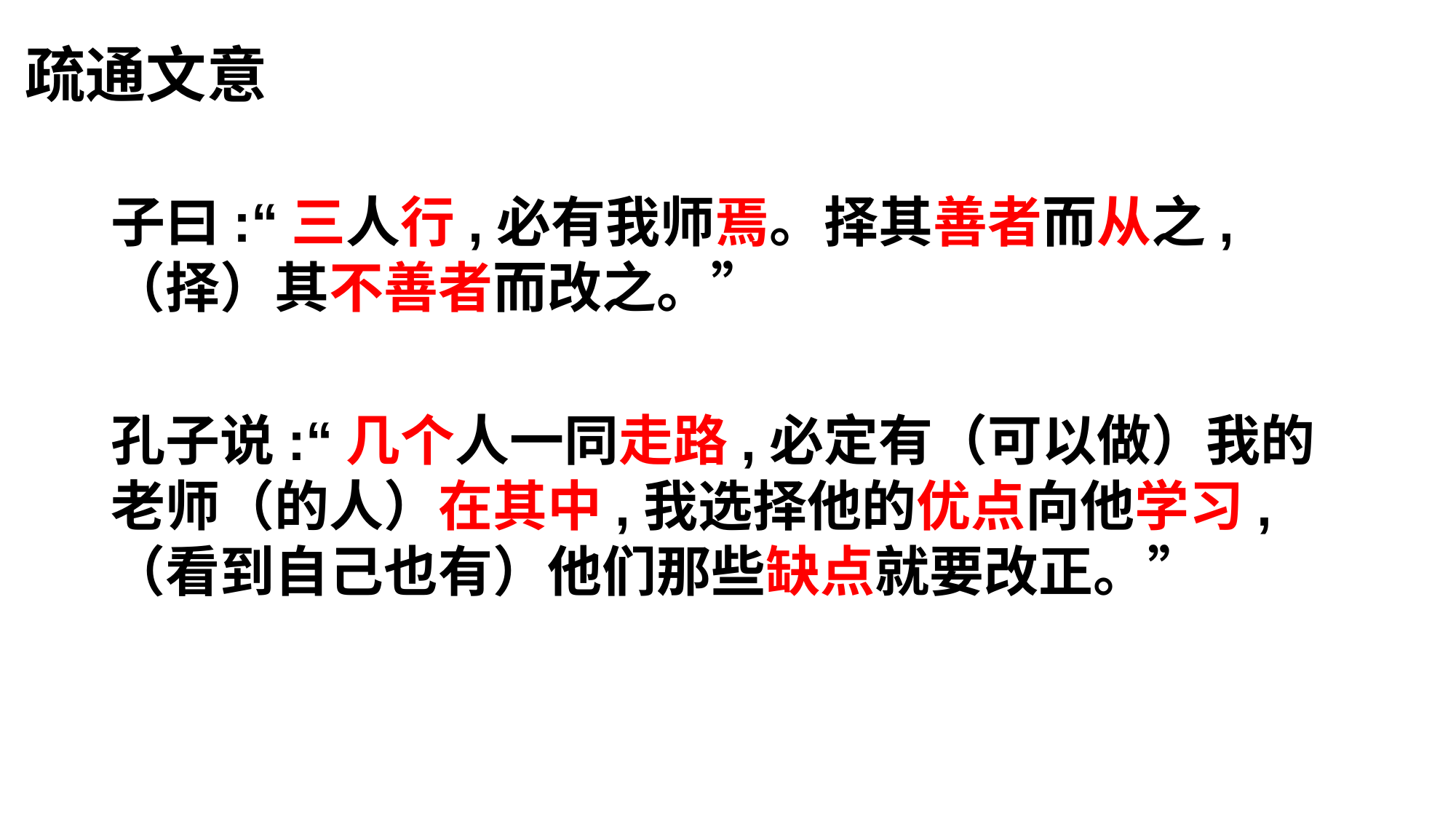

疏通文意
子曰:“三人行,必有我师焉。择其善者而从之,（择）其不善者而改之。”

孔子说:“几个人一同走路,必定有（可以做）我的老师（的人）在其中,我选择他的优点向他学习,（看到自己也有）他们那些缺点就要改正。”